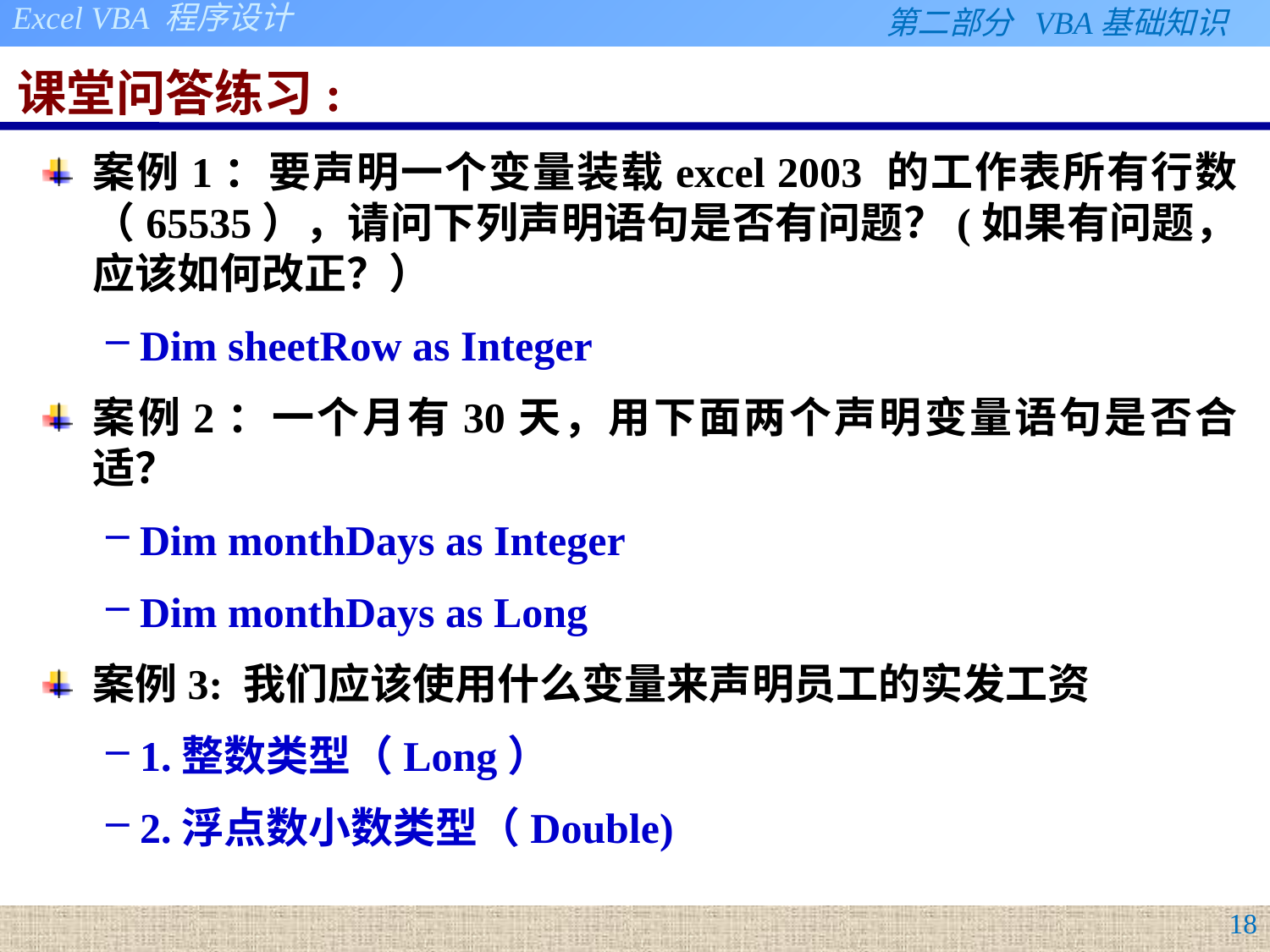

# 课堂问答练习:
案例1：要声明一个变量装载excel 2003 的工作表所有行数（65535），请问下列声明语句是否有问题？(如果有问题，应该如何改正？）
Dim sheetRow as Integer
案例2：一个月有30天，用下面两个声明变量语句是否合适？
Dim monthDays as Integer
Dim monthDays as Long
案例3: 我们应该使用什么变量来声明员工的实发工资
1.整数类型（Long）
2.浮点数小数类型（Double)